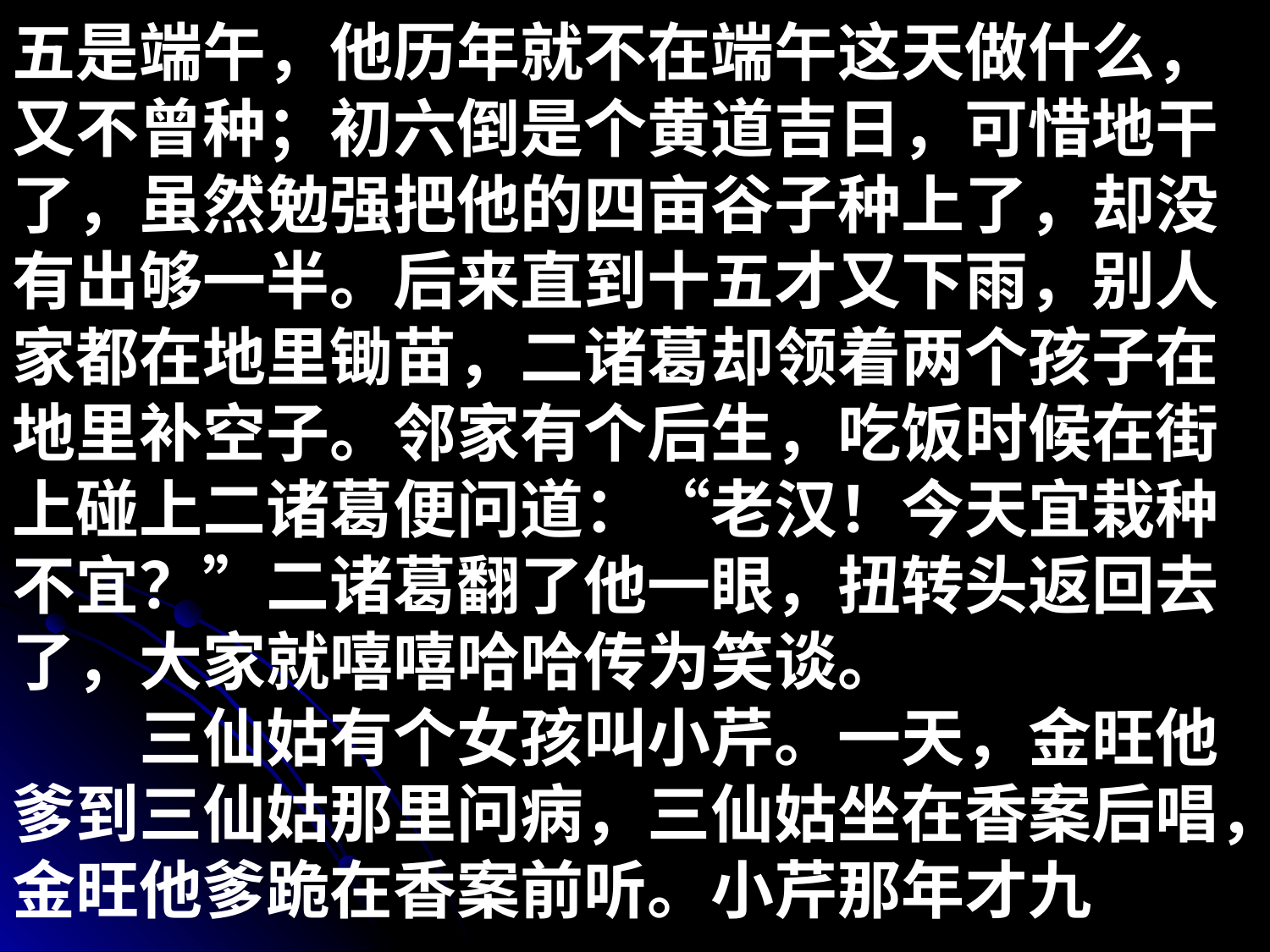

五是端午，他历年就不在端午这天做什么，又不曾种；初六倒是个黄道吉日，可惜地干了，虽然勉强把他的四亩谷子种上了，却没有出够一半。后来直到十五才又下雨，别人家都在地里锄苗，二诸葛却领着两个孩子在地里补空子。邻家有个后生，吃饭时候在街上碰上二诸葛便问道：“老汉！今天宜栽种不宜？”二诸葛翻了他一眼，扭转头返回去了，大家就嘻嘻哈哈传为笑谈。
　　三仙姑有个女孩叫小芹。一天，金旺他爹到三仙姑那里问病，三仙姑坐在香案后唱，金旺他爹跪在香案前听。小芹那年才九